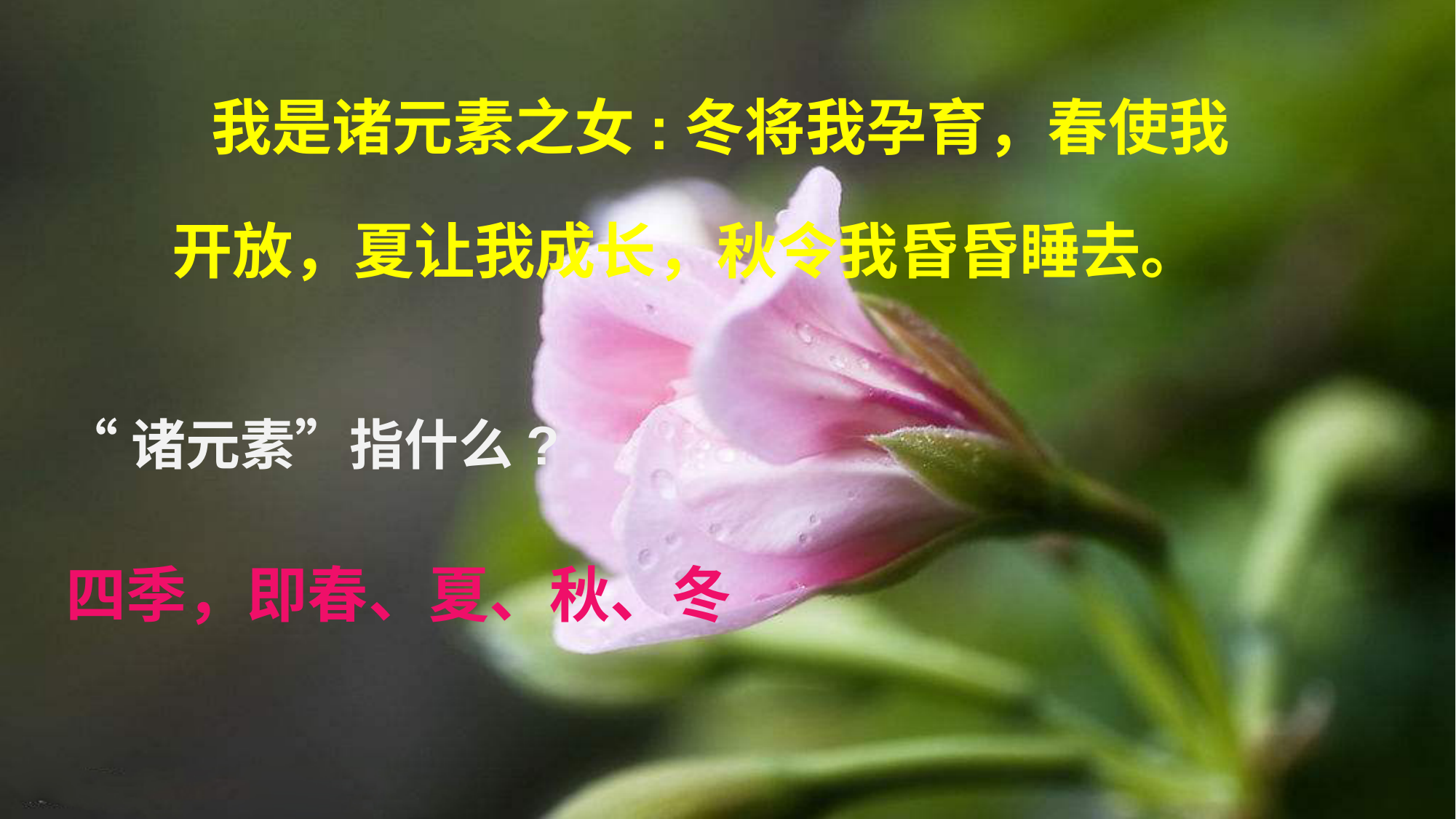

我是诸元素之女:冬将我孕育，春使我开放，夏让我成长，秋令我昏昏睡去。
“诸元素”指什么?
四季，即春、夏、秋、冬